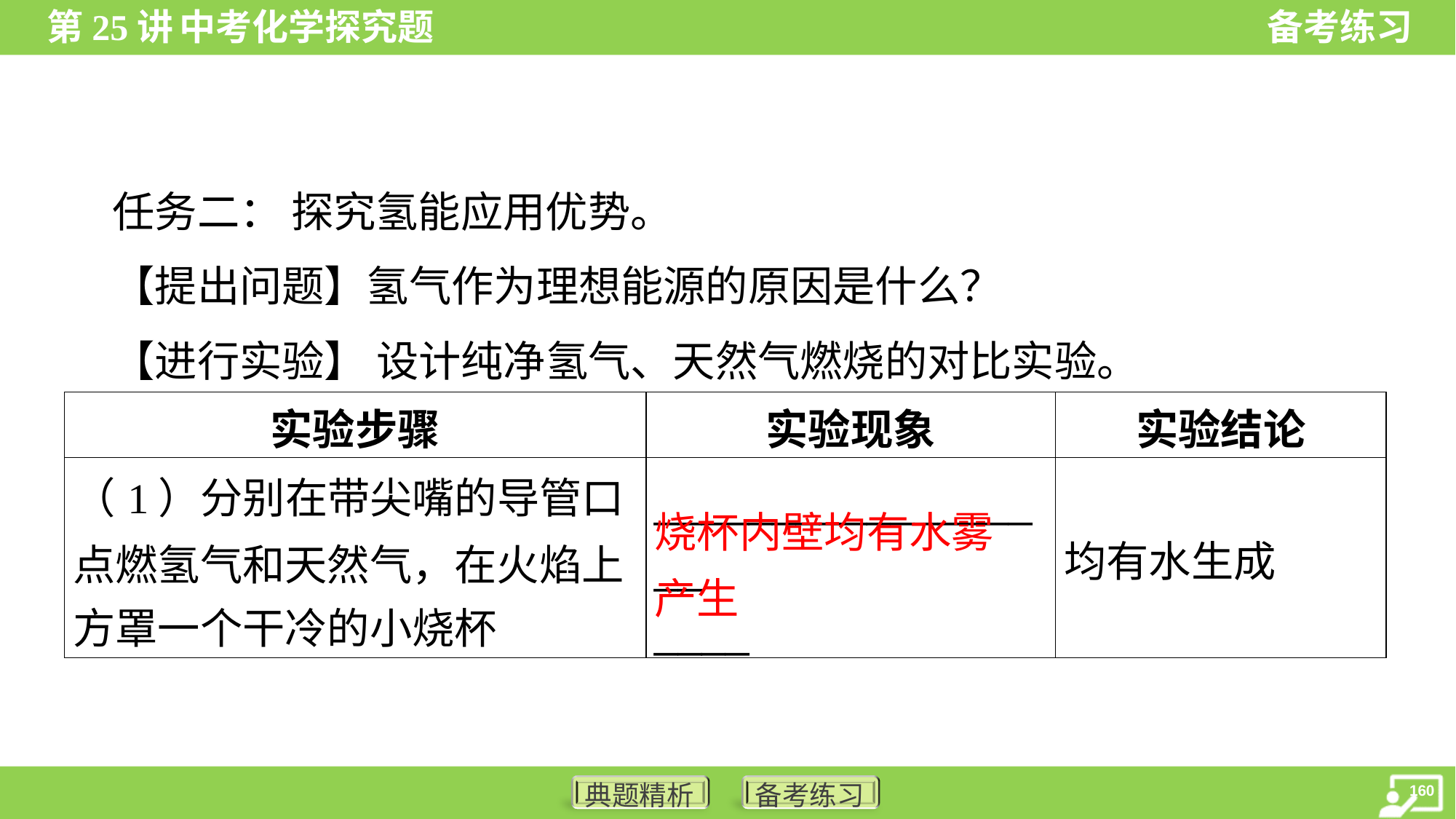

任务二： 探究氢能应用优势。
    【提出问题】氢气作为理想能源的原因是什么？
    【进行实验】 设计纯净氢气、天然气燃烧的对比实验。
| 实验步骤 | 实验现象 | 实验结论 |
| --- | --- | --- |
| （1）分别在带尖嘴的导管口 点燃氢气和天然气，在火焰上 方罩一个干冷的小烧杯 | \_\_\_\_\_\_\_\_\_\_\_\_\_\_\_\_\_\_ \_\_\_\_ | 均有水生成 |
烧杯内壁均有水雾
产生